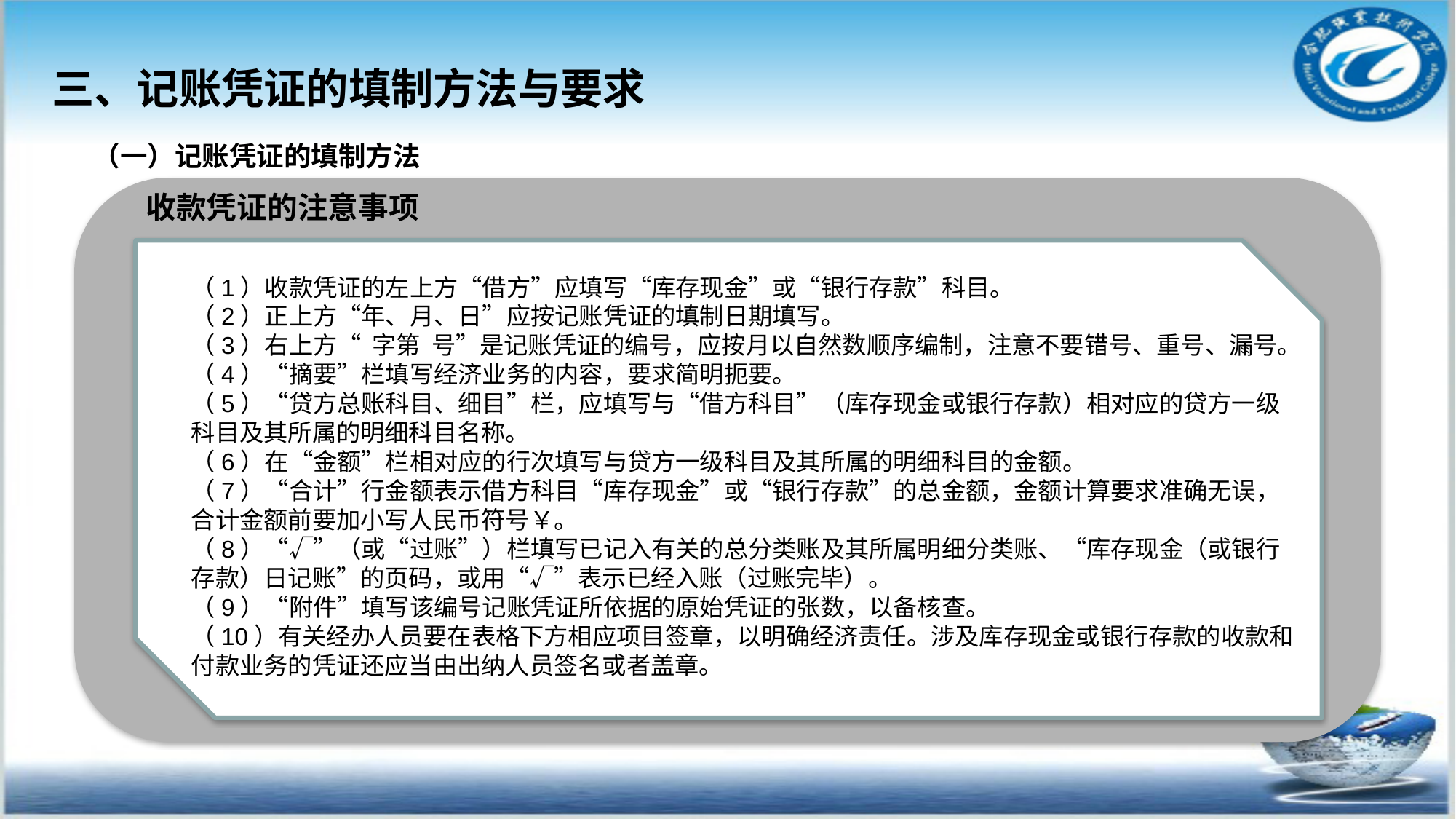

三、记账凭证的填制方法与要求
（一）记账凭证的填制方法

收款凭证的注意事项

（1）收款凭证的左上方“借方”应填写“库存现金”或“银行存款”科目。
（2）正上方“年、月、日”应按记账凭证的填制日期填写。
（3）右上方“  字第  号”是记账凭证的编号，应按月以自然数顺序编制，注意不要错号、重号、漏号。
（4）“摘要”栏填写经济业务的内容，要求简明扼要。
（5）“贷方总账科目、细目”栏，应填写与“借方科目”（库存现金或银行存款）相对应的贷方一级科目及其所属的明细科目名称。
（6）在“金额”栏相对应的行次填写与贷方一级科目及其所属的明细科目的金额。
（7）“合计”行金额表示借方科目“库存现金”或“银行存款”的总金额，金额计算要求准确无误，合计金额前要加小写人民币符号￥。
（8）“√”（或“过账”）栏填写已记入有关的总分类账及其所属明细分类账、“库存现金（或银行存款）日记账”的页码，或用“√”表示已经入账（过账完毕）。
（9）“附件”填写该编号记账凭证所依据的原始凭证的张数，以备核查。
（10）有关经办人员要在表格下方相应项目签章，以明确经济责任。涉及库存现金或银行存款的收款和付款业务的凭证还应当由出纳人员签名或者盖章。